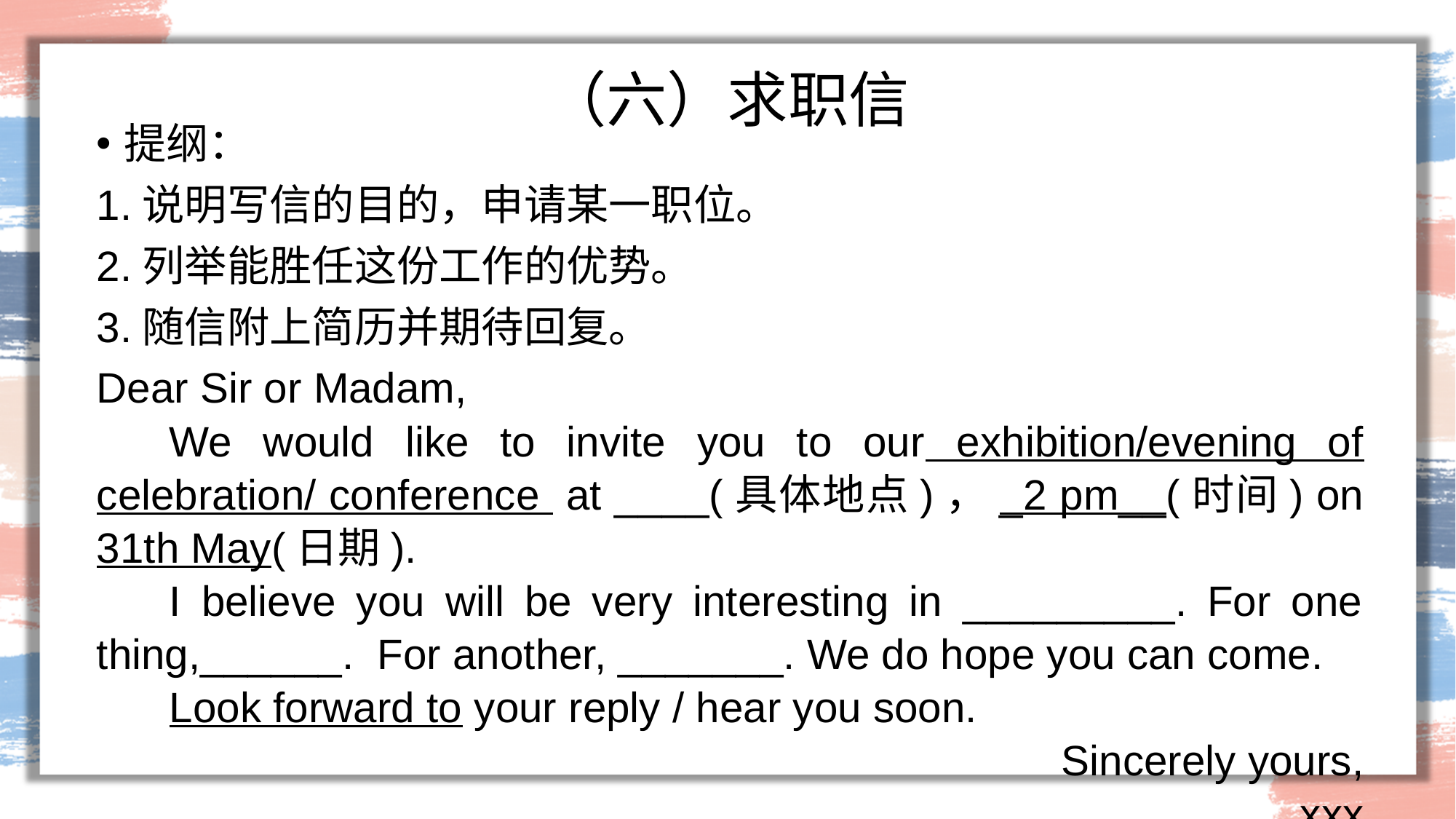

# （六）求职信
提纲：
1.说明写信的目的，申请某一职位。
2.列举能胜任这份工作的优势。
3.随信附上简历并期待回复。
Dear Sir or Madam,
We would like to invite you to our exhibition/evening of celebration/ conference  at ____(具体地点)，_2 pm__(时间) on 31th May(日期).
I believe you will be very interesting in _________. For one thing,______.  For another, _______. We do hope you can come.
Look forward to your reply / hear you soon.
Sincerely yours,
xxx